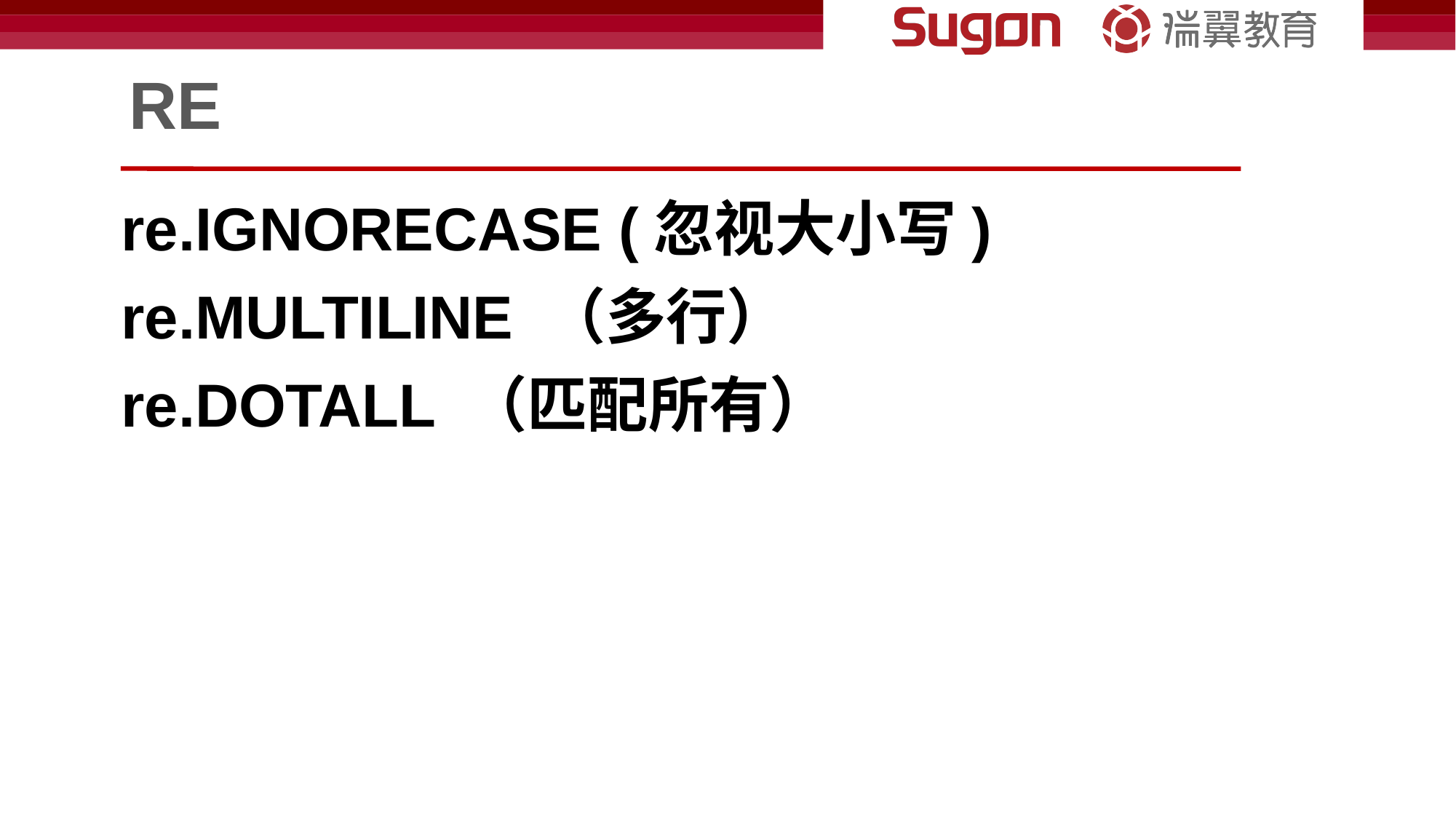

# RE
re.IGNORECASE (忽视大小写)
re.MULTILINE （多行）
re.DOTALL （匹配所有）